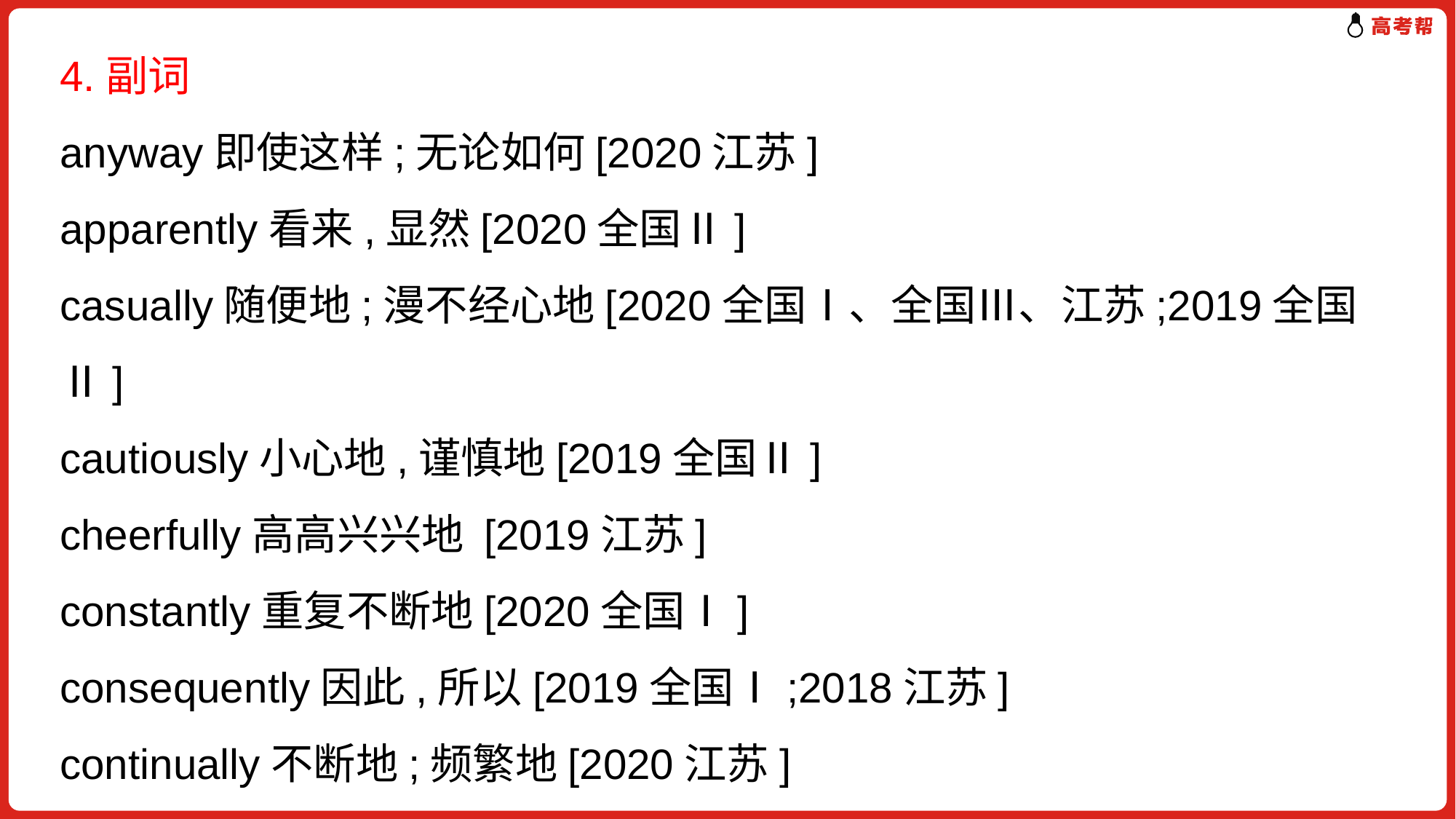

4.副词
anyway即使这样;无论如何[2020江苏]
apparently看来,显然[2020全国Ⅱ]
casually随便地;漫不经心地[2020全国Ⅰ、全国Ⅲ、江苏;2019全国Ⅱ]
cautiously小心地,谨慎地[2019全国Ⅱ]
cheerfully高高兴兴地 [2019江苏]
constantly重复不断地[2020全国Ⅰ]
consequently因此,所以[2019全国Ⅰ;2018江苏]
continually不断地;频繁地[2020江苏]
entirely完全地,全部地[2019浙江]